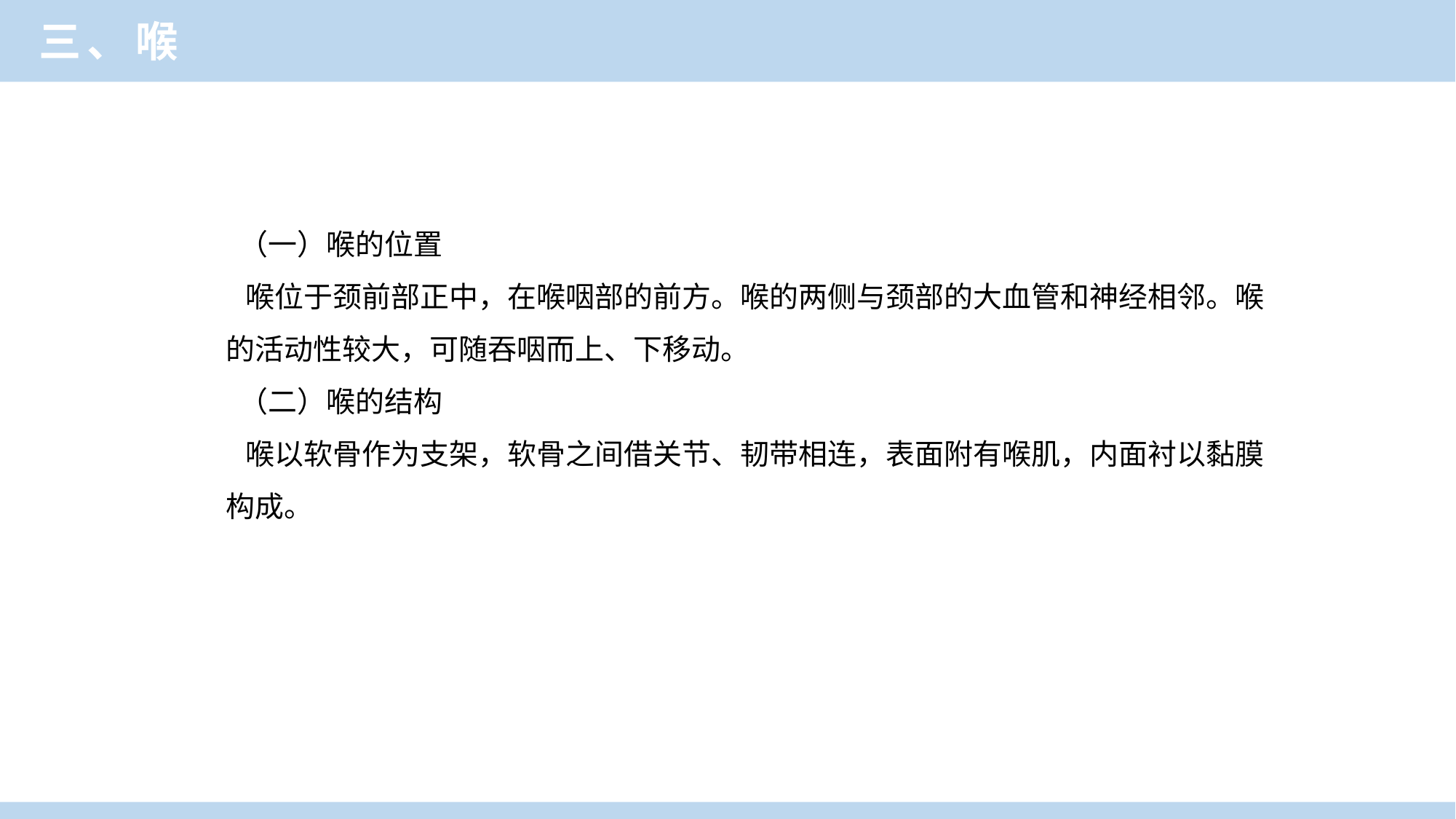

三、喉
 （一）喉的位置
  喉位于颈前部正中，在喉咽部的前方。喉的两侧与颈部的大血管和神经相邻。喉的活动性较大，可随吞咽而上、下移动。
 （二）喉的结构
  喉以软骨作为支架，软骨之间借关节、韧带相连，表面附有喉肌，内面衬以黏膜构成。